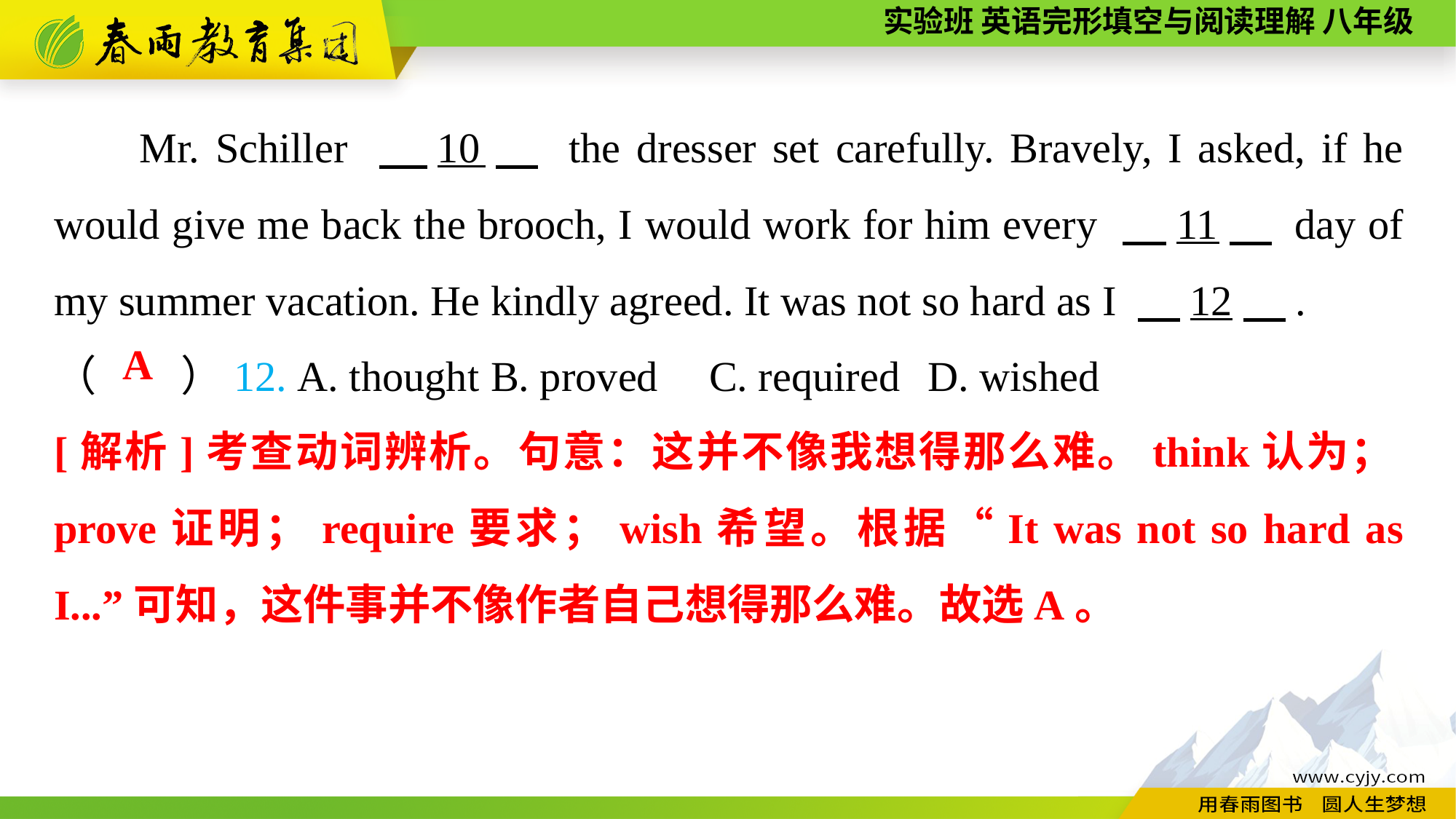

Mr. Schiller 　10　 the dresser set carefully. Bravely, I asked, if he would give me back the brooch, I would work for him every 　11　 day of my summer vacation. He kindly agreed. It was not so hard as I 　12　.
（　　）12. A. thought	B. proved	C. required	D. wished
A
[解析]考查动词辨析。句意：这并不像我想得那么难。think认为；prove证明；require要求；wish希望。根据“It was not so hard as I...”可知，这件事并不像作者自己想得那么难。故选A。